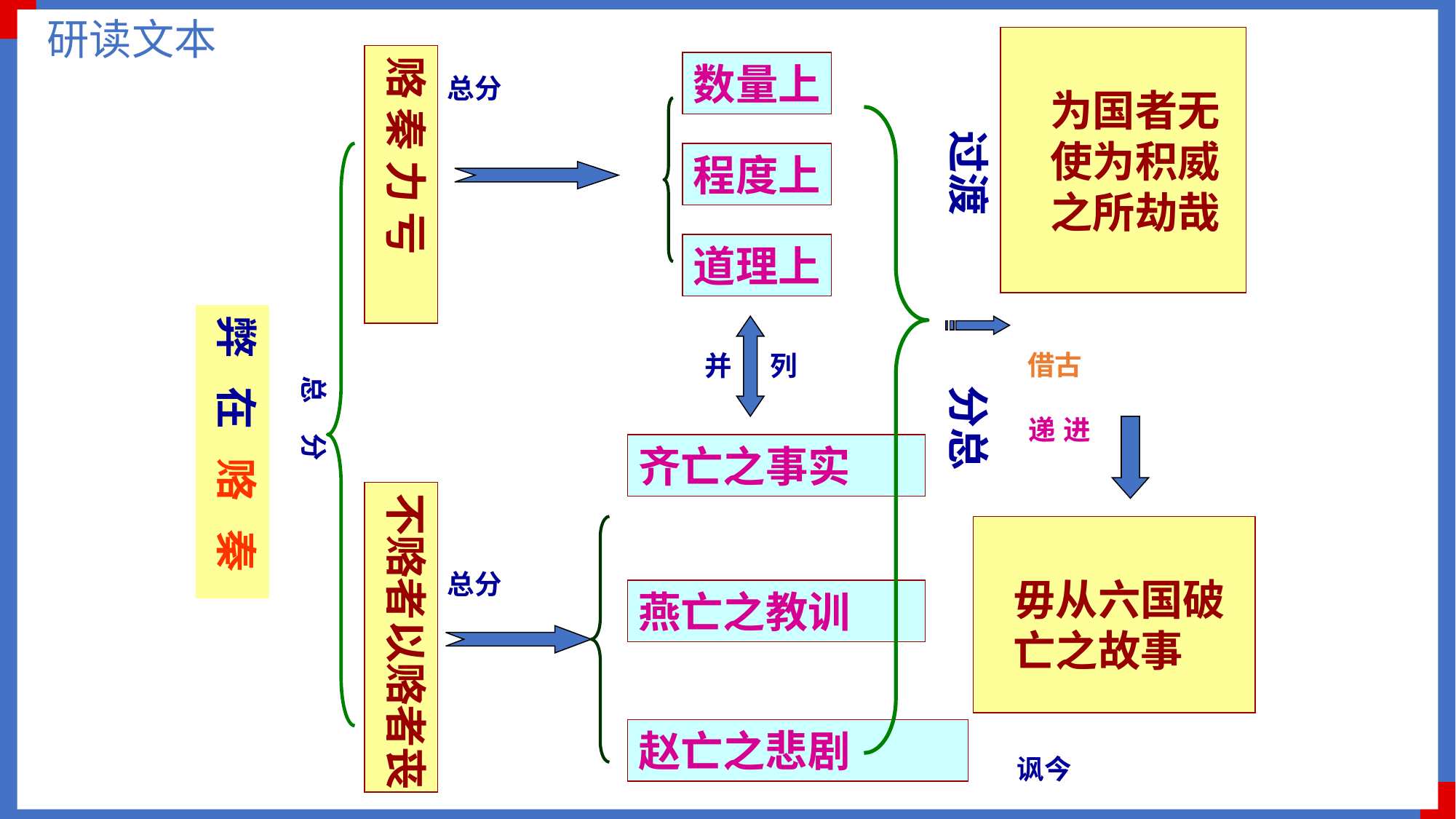

研读文本

   为国者无
   使为积威
   之所劫哉

赂 秦 力 亏
数量上
总分

过渡

程度上

道理上
弊   在   赂   秦

借古

并     列
总    分
分总
递 进

齐亡之事实
不赂者以赂者丧

  毋从六国破
  亡之故事

总分
燕亡之教训

赵亡之悲剧
          讽今